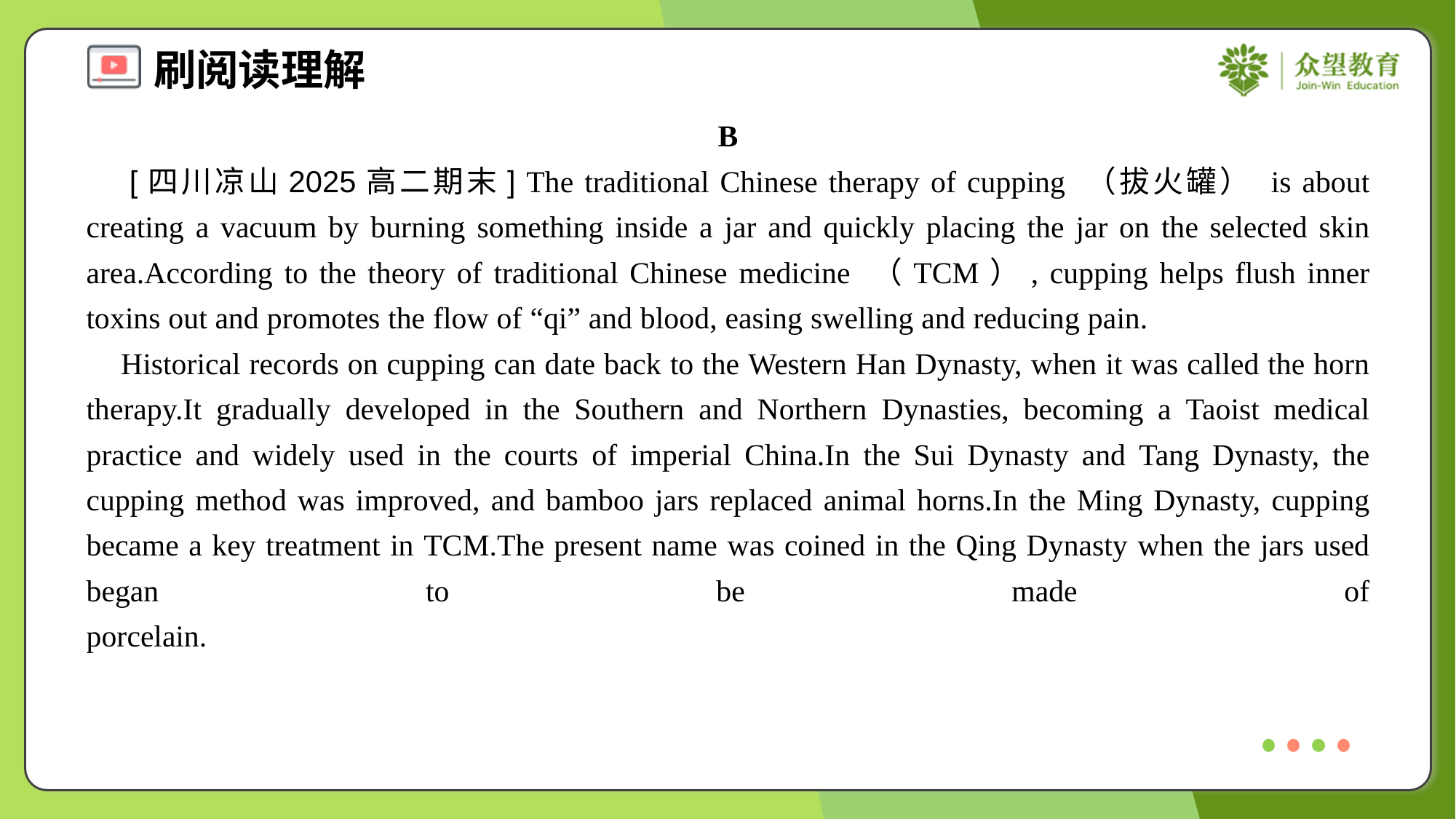

B
    [四川凉山2025高二期末] The traditional Chinese therapy of cupping （拔火罐） is about creating a vacuum by burning something inside a jar and quickly placing the jar on the selected skin area.According to the theory of traditional Chinese medicine （TCM）, cupping helps flush inner toxins out and promotes the flow of “qi” and blood, easing swelling and reducing pain.
    Historical records on cupping can date back to the Western Han Dynasty, when it was called the horn therapy.It gradually developed in the Southern and Northern Dynasties, becoming a Taoist medical practice and widely used in the courts of imperial China.In the Sui Dynasty and Tang Dynasty, the cupping method was improved, and bamboo jars replaced animal horns.In the Ming Dynasty, cupping became a key treatment in TCM.The present name was coined in the Qing Dynasty when the jars used began to be made of porcelain.#1.2